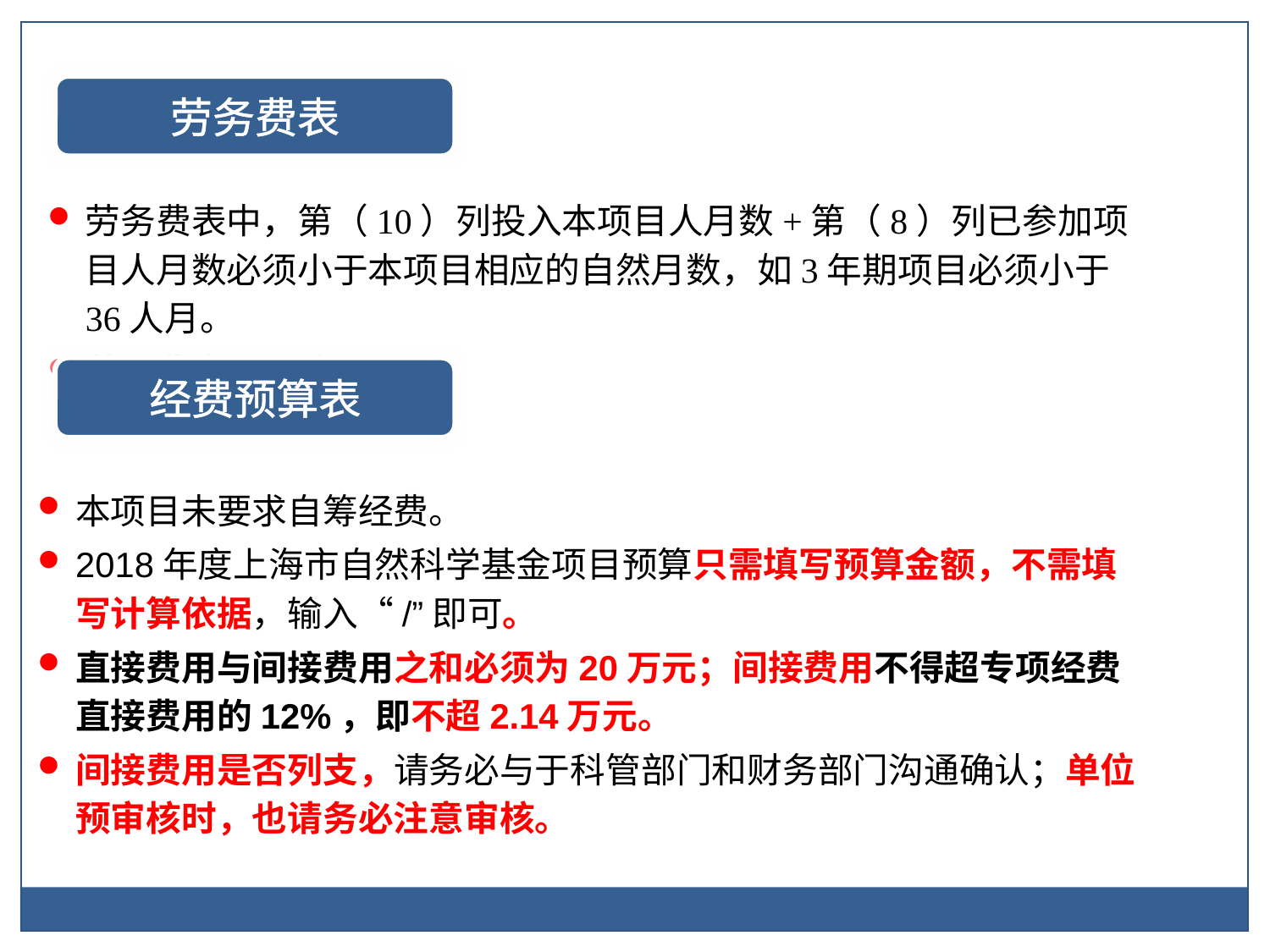

劳务费表
劳务费表中，第（10）列投入本项目人月数+第（8）列已参加项目人月数必须小于本项目相应的自然月数，如3年期项目必须小于36人月。
劳务费占比可达到50%
经费预算表
本项目未要求自筹经费。
2018年度上海市自然科学基金项目预算只需填写预算金额，不需填写计算依据，输入“/”即可。
直接费用与间接费用之和必须为20万元；间接费用不得超专项经费直接费用的12%，即不超2.14万元。
间接费用是否列支，请务必与于科管部门和财务部门沟通确认；单位预审核时，也请务必注意审核。